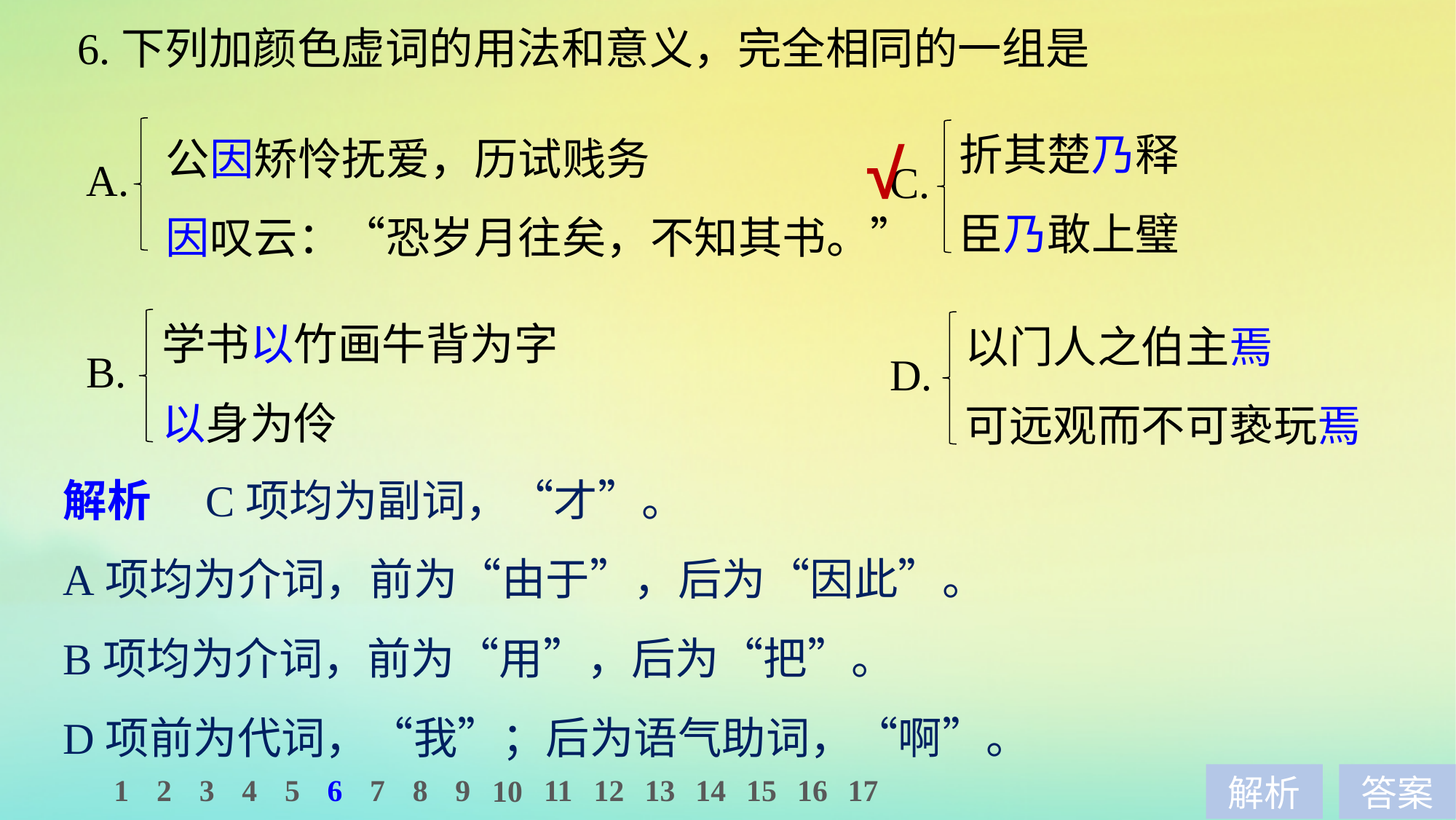

6.下列加颜色虚词的用法和意义，完全相同的一组是
折其楚乃释
臣乃敢上璧
公因矫怜抚爱，历试贱务
因叹云：“恐岁月往矣，不知其书。”

√
A.
C.
学书以竹画牛背为字
以身为伶
以门人之伯主焉
可远观而不可亵玩焉

B.
D.
解析　C项均为副词，“才”。
A项均为介词，前为“由于”，后为“因此”。
B项均为介词，前为“用”，后为“把”。
D项前为代词，“我”；后为语气助词，“啊”。
1
2
3
4
5
6
7
8
9
11
12
13
14
15
16
17
10
解析
答案